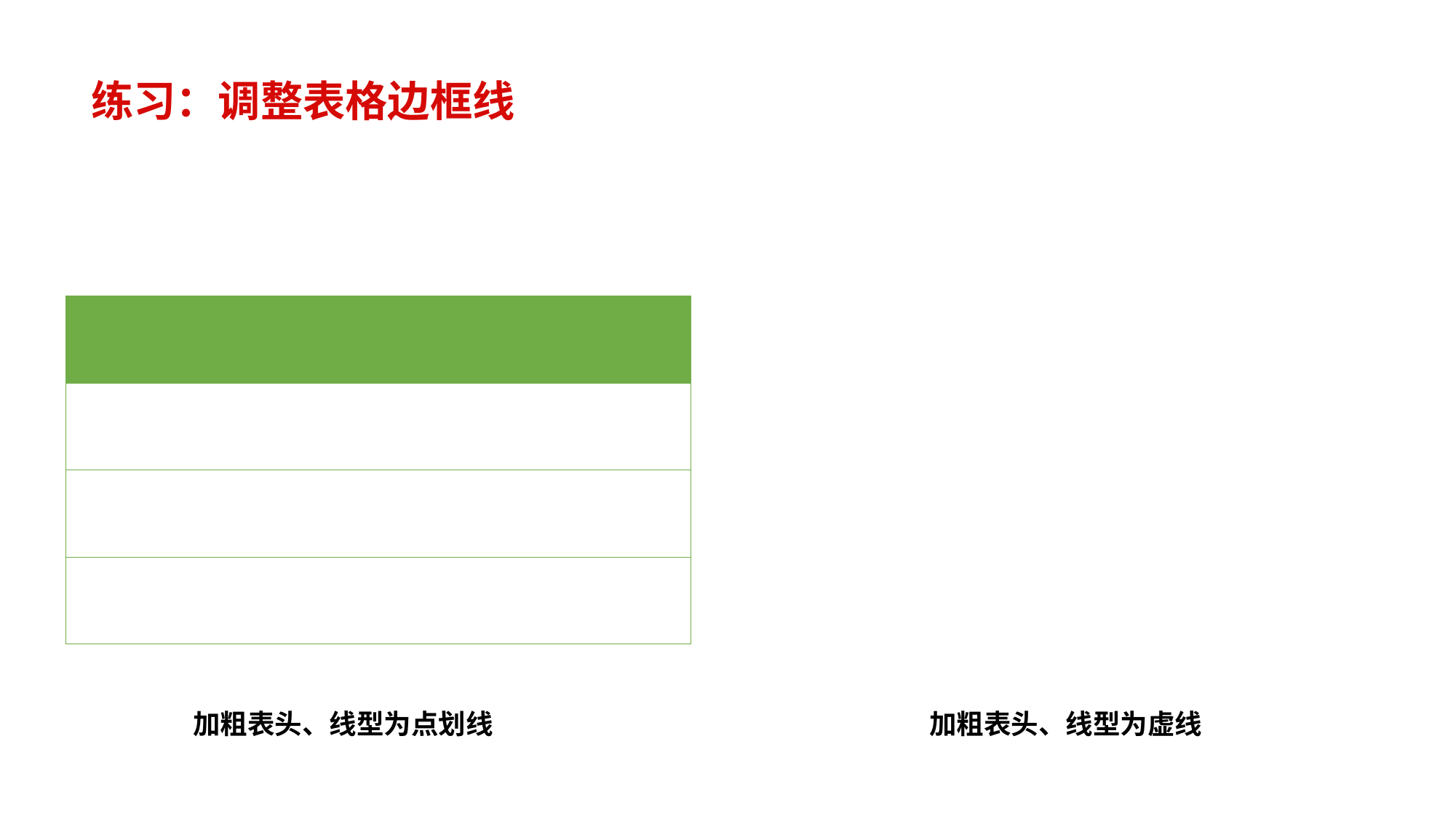

练习：调整表格边框线
|  |  |  |  |
| --- | --- | --- | --- |
|  |  |  |  |
|  |  |  |  |
|  |  |  |  |
加粗表头、线型为点划线
加粗表头、线型为虚线